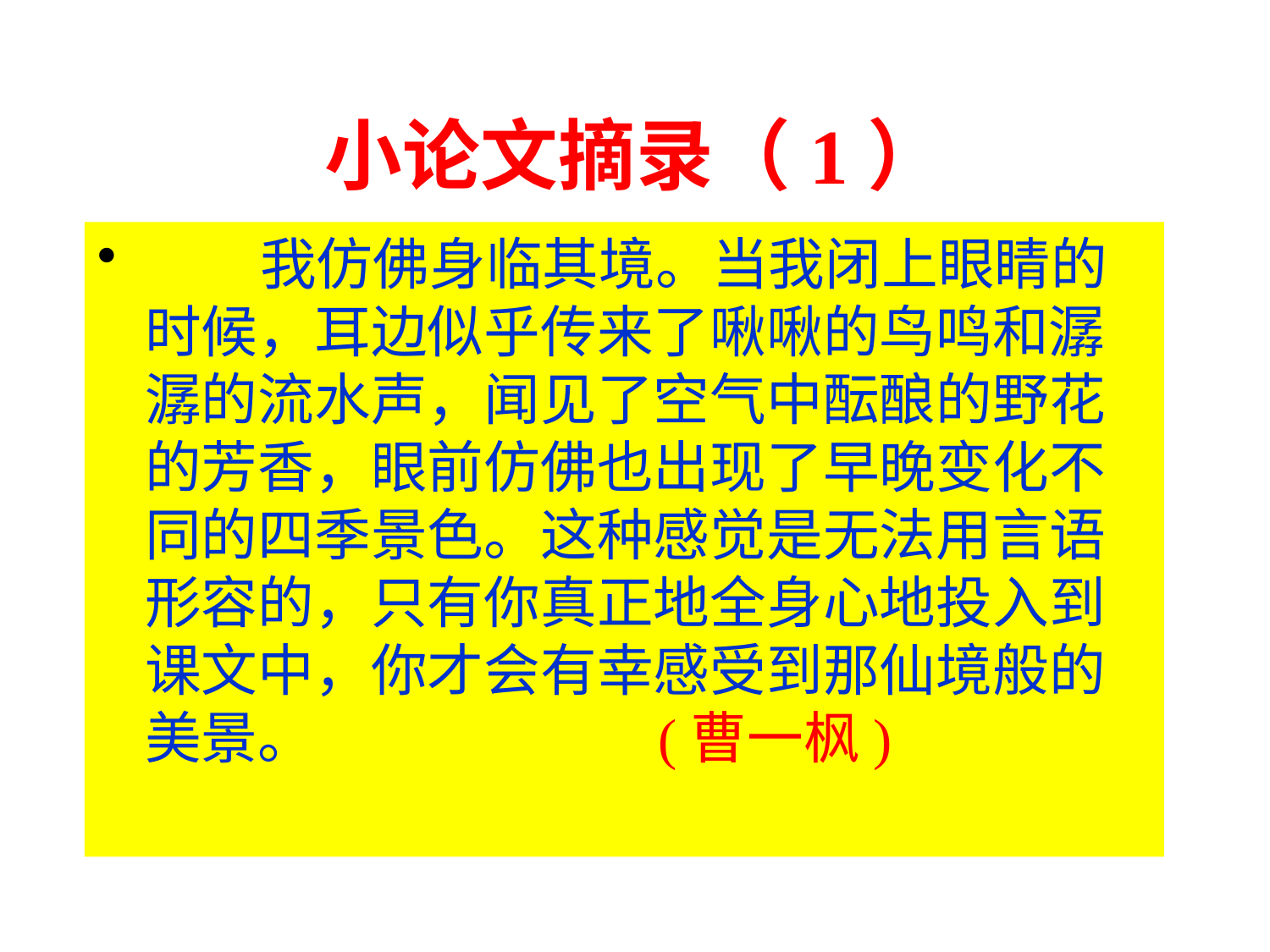

# 小论文摘录（1）
        我仿佛身临其境。当我闭上眼睛的时候，耳边似乎传来了啾啾的鸟鸣和潺潺的流水声，闻见了空气中酝酿的野花的芳香，眼前仿佛也出现了早晚变化不同的四季景色。这种感觉是无法用言语形容的，只有你真正地全身心地投入到课文中，你才会有幸感受到那仙境般的美景。                          (曹一枫)